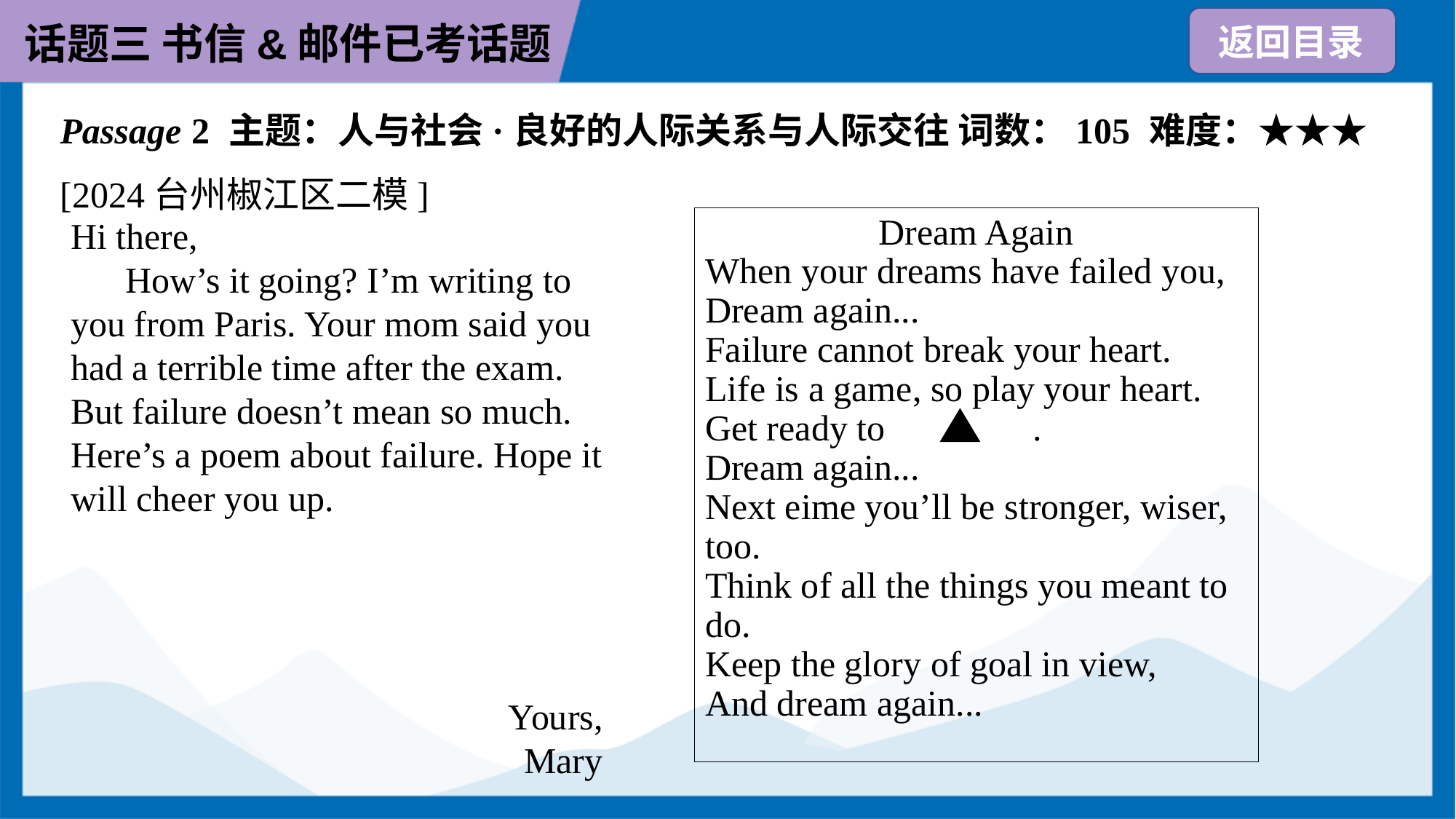

Passage 2 主题：人与社会·良好的人际关系与人际交往 词数：105 难度：★★★
[2024台州椒江区二模]
Hi there,
How’s it going? I’m writing to you from Paris. Your mom said you had a terrible time after the exam. But failure doesn’t mean so much. Here’s a poem about failure. Hope it will cheer you up.

Yours,
Mary
Dream Again
When your dreams have failed you,
Dream again...
Failure cannot break your heart.
Life is a game, so play your heart.
Get ready to 		.
Dream again...
Next eime you’ll be stronger, wiser, too.
Think of all the things you meant to do.
Keep the glory of goal in view,
And dream again...